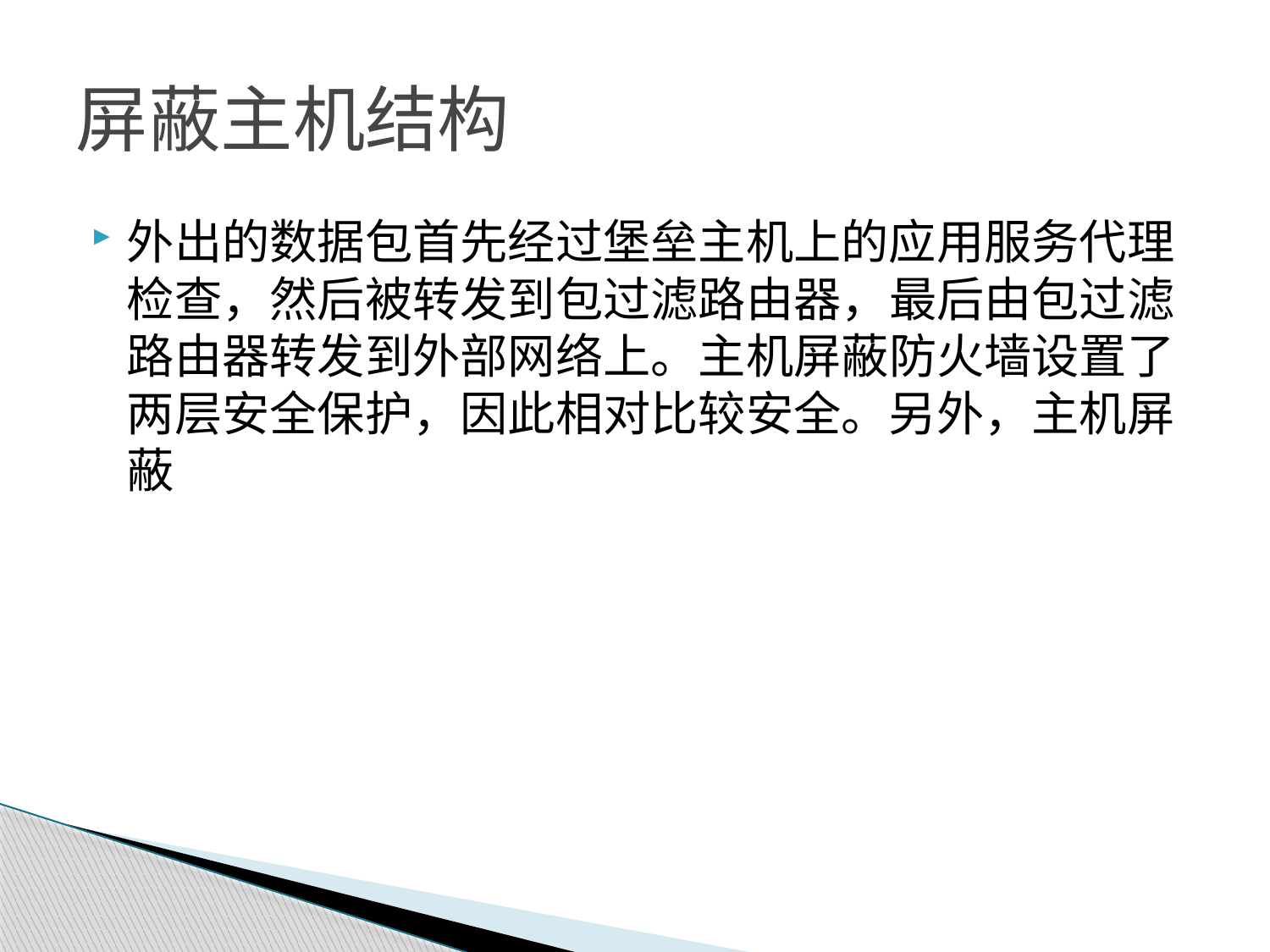

# 屏蔽主机结构
外出的数据包首先经过堡垒主机上的应用服务代理检查，然后被转发到包过滤路由器，最后由包过滤路由器转发到外部网络上。主机屏蔽防火墙设置了两层安全保护，因此相对比较安全。另外，主机屏蔽